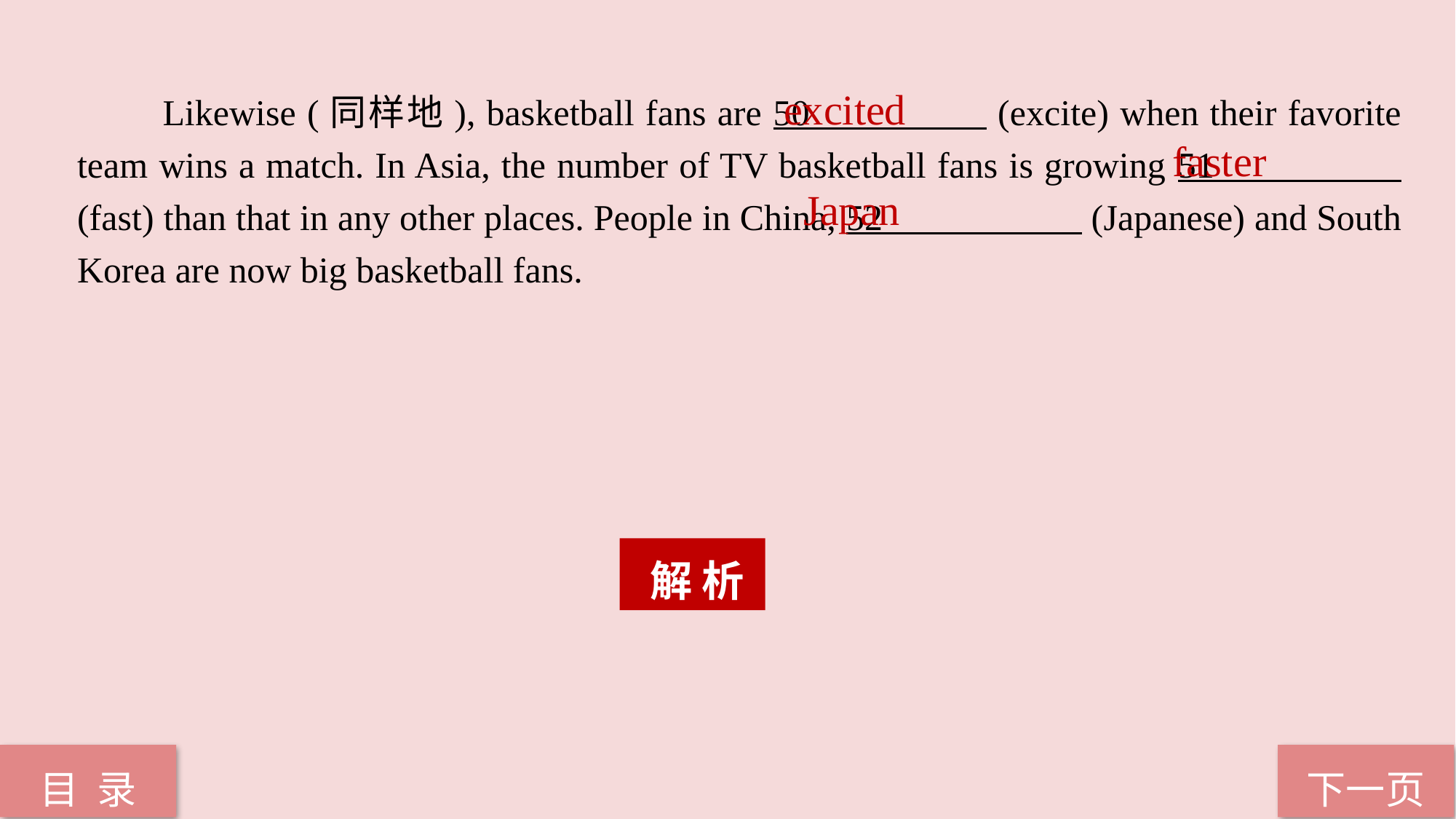

Likewise (同样地), basketball fans are 50                 (excite) when their favorite team wins a match. In Asia, the number of TV basketball fans is growing 51                  (fast) than that in any other places. People in China, 52                      (Japanese) and South Korea are now big basketball fans.
excited
faster
Japan
 解 析